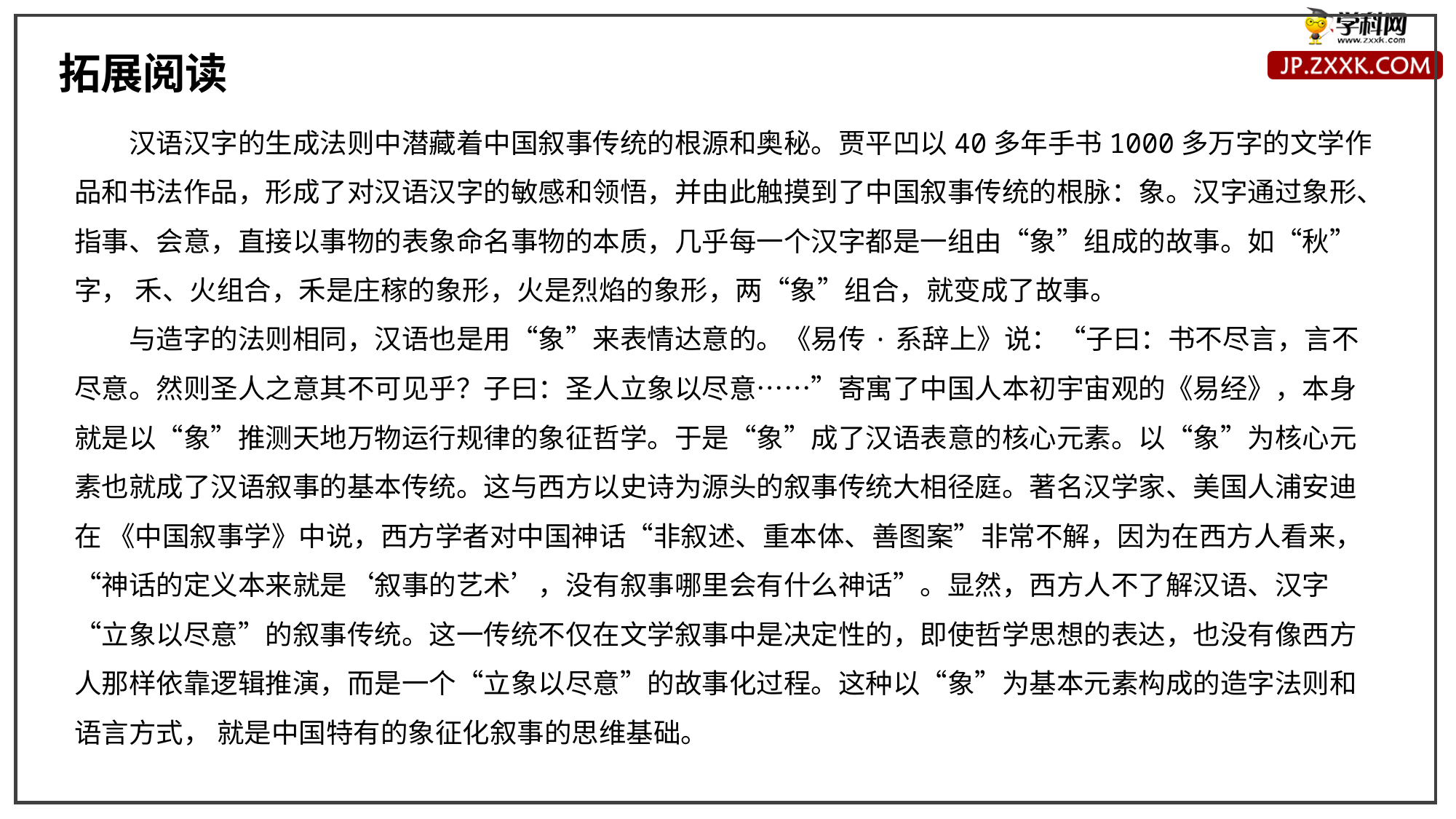

拓展阅读
汉语汉字的生成法则中潜藏着中国叙事传统的根源和奥秘。贾平凹以40多年手书1000多万字的文学作品和书法作品，形成了对汉语汉字的敏感和领悟，并由此触摸到了中国叙事传统的根脉：象。汉字通过象形、指事、会意，直接以事物的表象命名事物的本质，几乎每一个汉字都是一组由“象”组成的故事。如“秋”字， 禾、火组合，禾是庄稼的象形，火是烈焰的象形，两“象”组合，就变成了故事。
与造字的法则相同，汉语也是用“象”来表情达意的。《易传·系辞上》说：“子曰：书不尽言，言不尽意。然则圣人之意其不可见乎？子曰：圣人立象以尽意……”寄寓了中国人本初宇宙观的《易经》，本身就是以“象”推测天地万物运行规律的象征哲学。于是“象”成了汉语表意的核心元素。以“象”为核心元素也就成了汉语叙事的基本传统。这与西方以史诗为源头的叙事传统大相径庭。著名汉学家、美国人浦安迪在 《中国叙事学》中说，西方学者对中国神话“非叙述、重本体、善图案”非常不解，因为在西方人看来，“神话的定义本来就是‘叙事的艺术’，没有叙事哪里会有什么神话”。显然，西方人不了解汉语、汉字“立象以尽意”的叙事传统。这一传统不仅在文学叙事中是决定性的，即使哲学思想的表达，也没有像西方人那样依靠逻辑推演，而是一个“立象以尽意”的故事化过程。这种以“象”为基本元素构成的造字法则和语言方式， 就是中国特有的象征化叙事的思维基础。